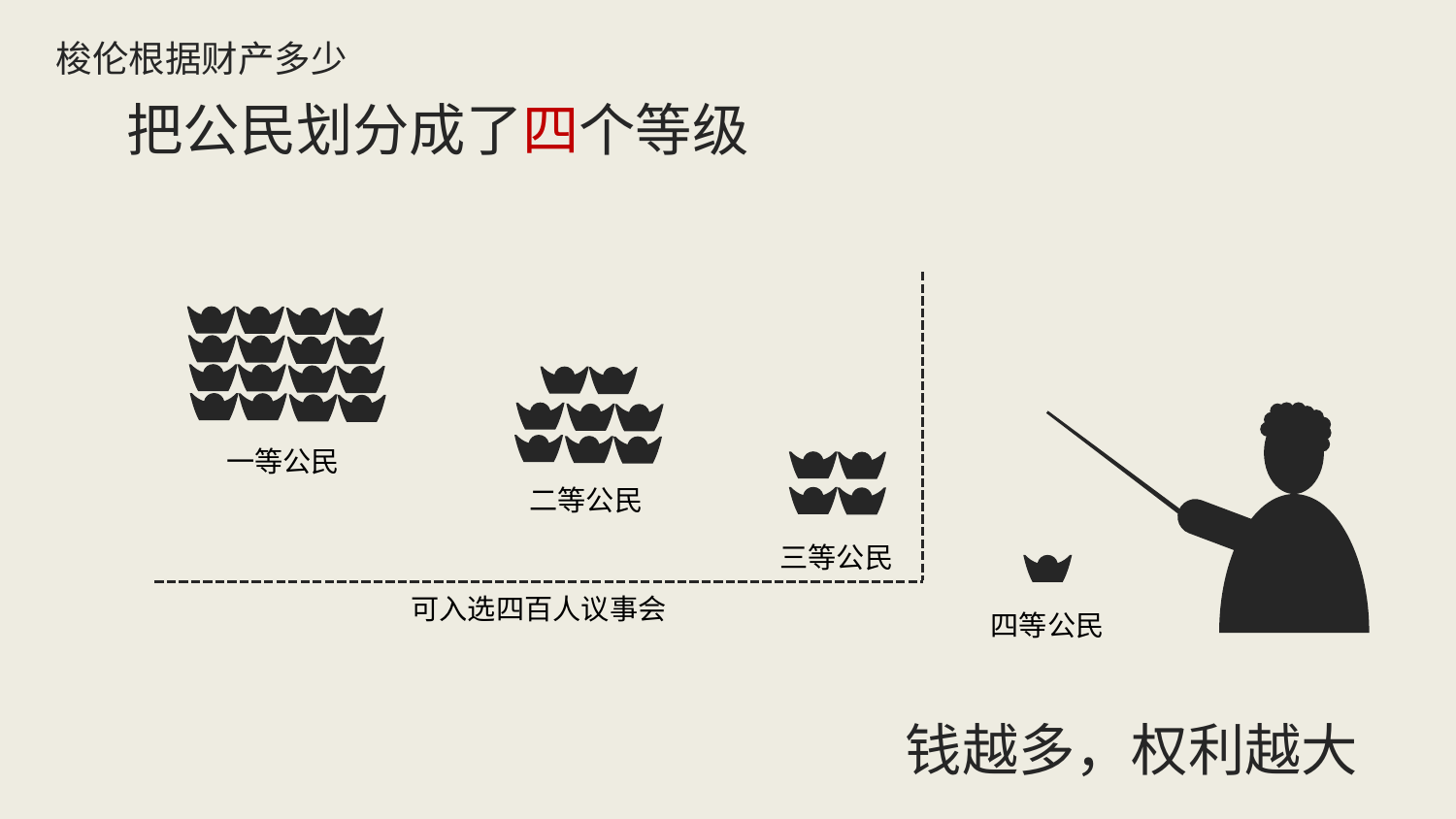

梭伦根据财产多少
把公民划分成了四个等级

一等公民

二等公民

三等公民

可入选四百人议事会
四等公民
钱越多，权利越大